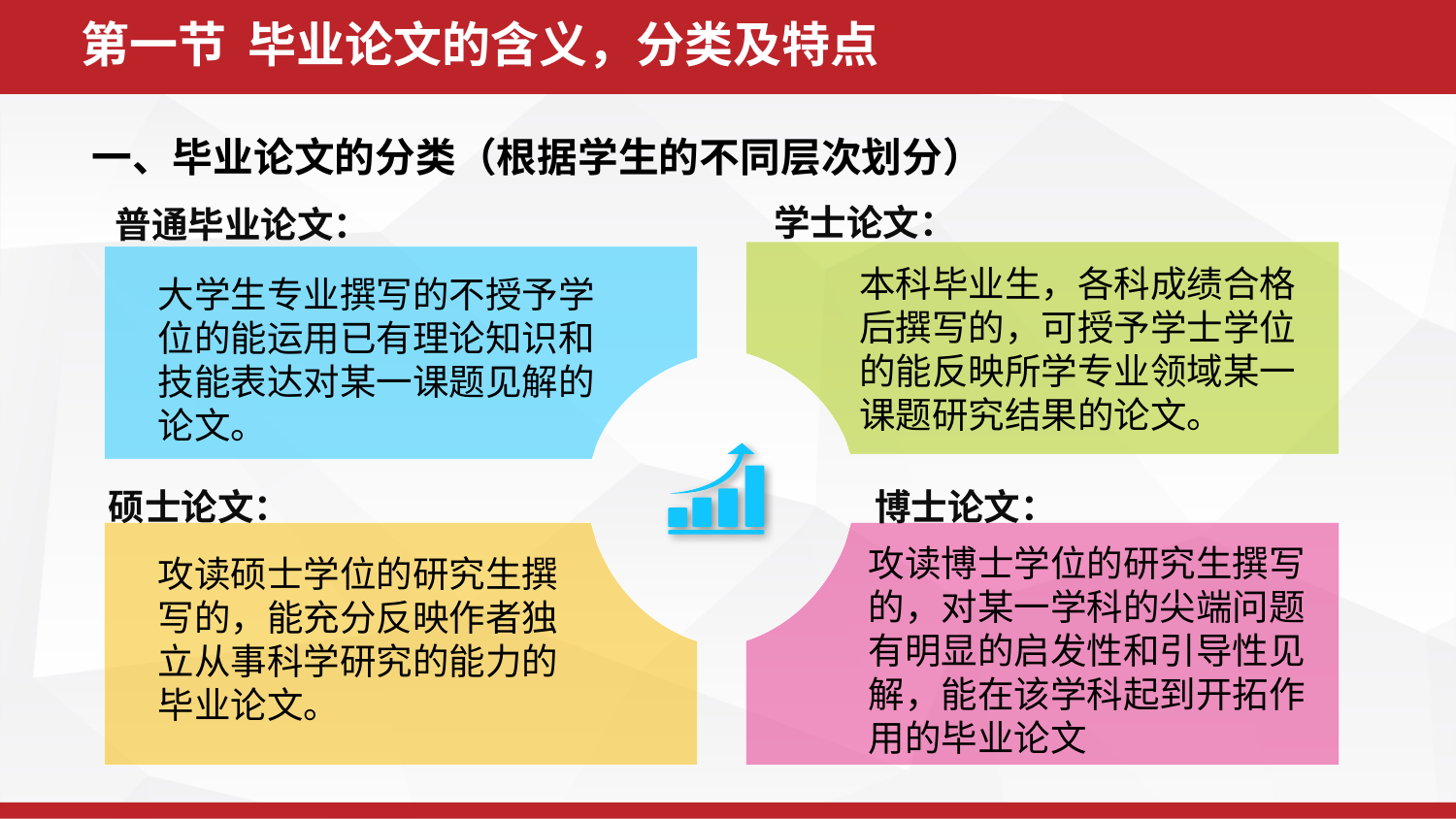

第一节  毕业论文的含义，分类及特点
一、毕业论文的分类（根据学生的不同层次划分）
学士论文：
普通毕业论文：

本科毕业生，各科成绩合格后撰写的，可授予学士学位的能反映所学专业领域某一课题研究结果的论文。
大学生专业撰写的不授予学位的能运用已有理论知识和技能表达对某一课题见解的论文。

博士论文：
硕士论文：

攻读博士学位的研究生撰写的，对某一学科的尖端问题有明显的启发性和引导性见解，能在该学科起到开拓作用的毕业论文
攻读硕士学位的研究生撰写的，能充分反映作者独立从事科学研究的能力的毕业论文。